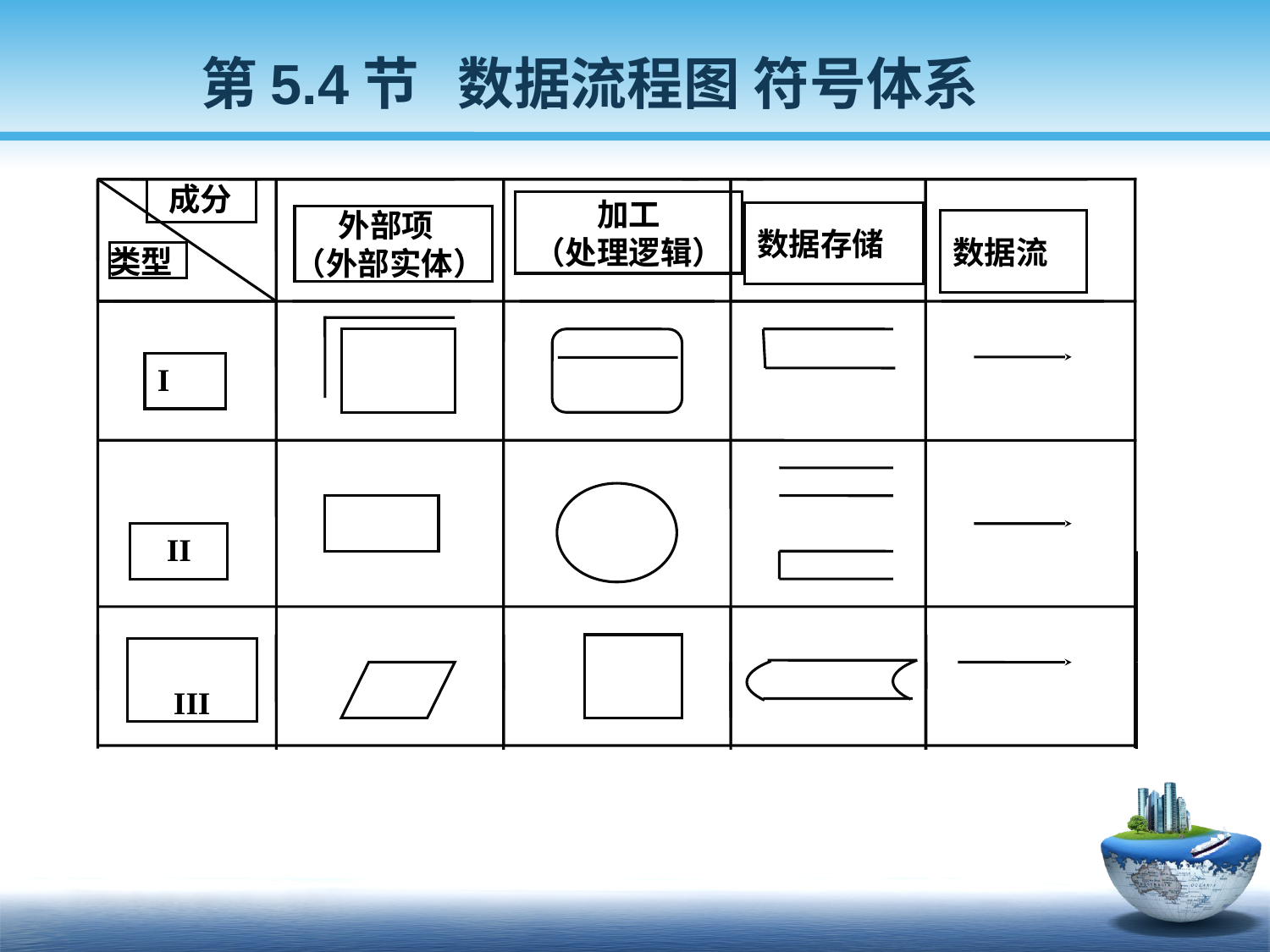

第5.4节   数据流程图 符号体系

  成分

加工
（处理逻辑）
数据存储
     外部项
（外部实体）
数据流
类型

I

II

III